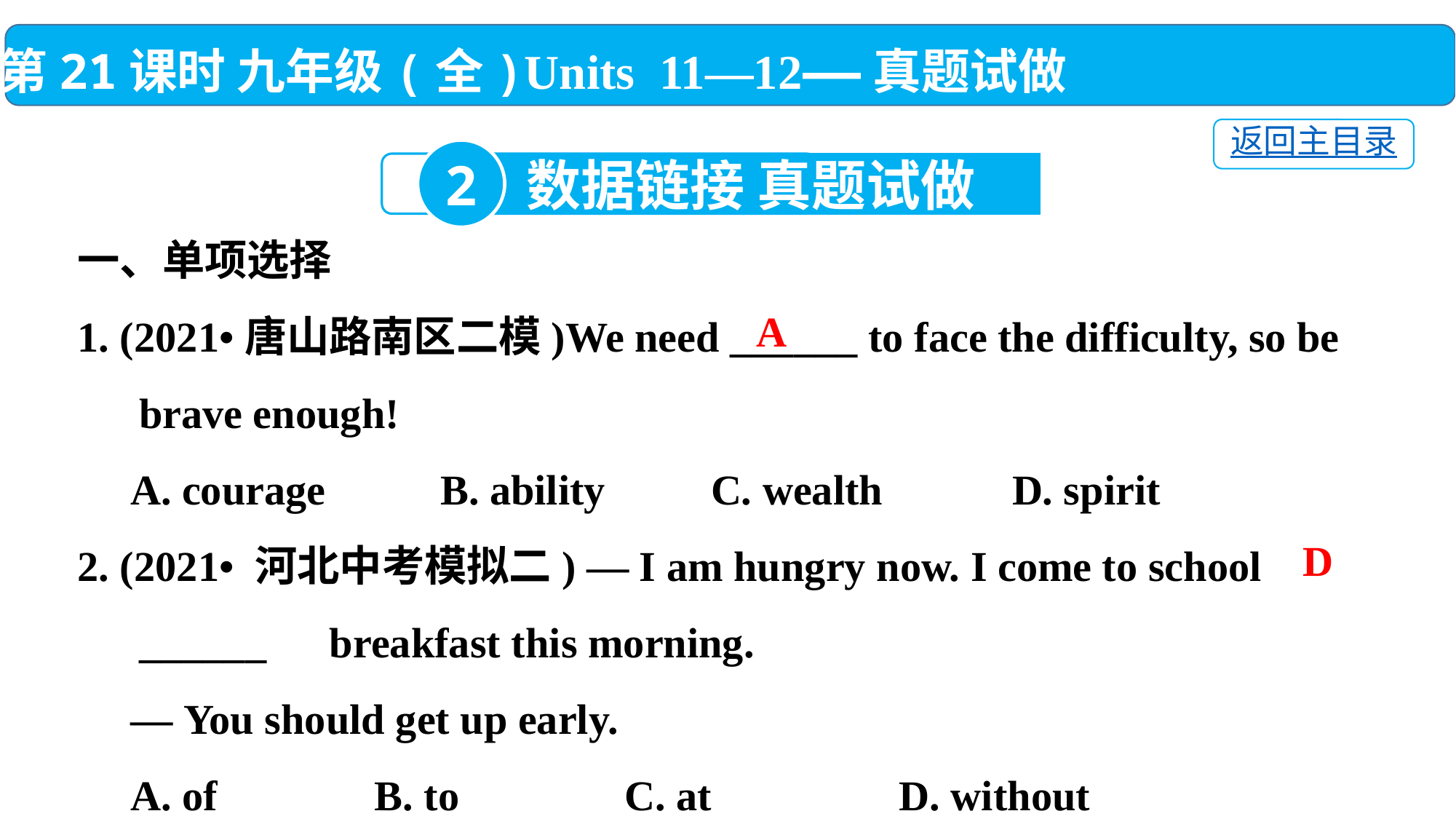

第21课时 九年级(全)Units  11—12——真题试做
返回主目录
2

数据链接 真题试做
一、单项选择
1. (2021•唐山路南区二模)We need ______ to face the difficulty, so be brave enough!
     A. courage　　 B. ability　　C. wealth　　	D. spirit
2. (2021• 河北中考模拟二) — I am hungry now. I come to school ______　breakfast this morning.
     — You should get up early.
     A. of	            B. to	               C. at	          D. without
A
D